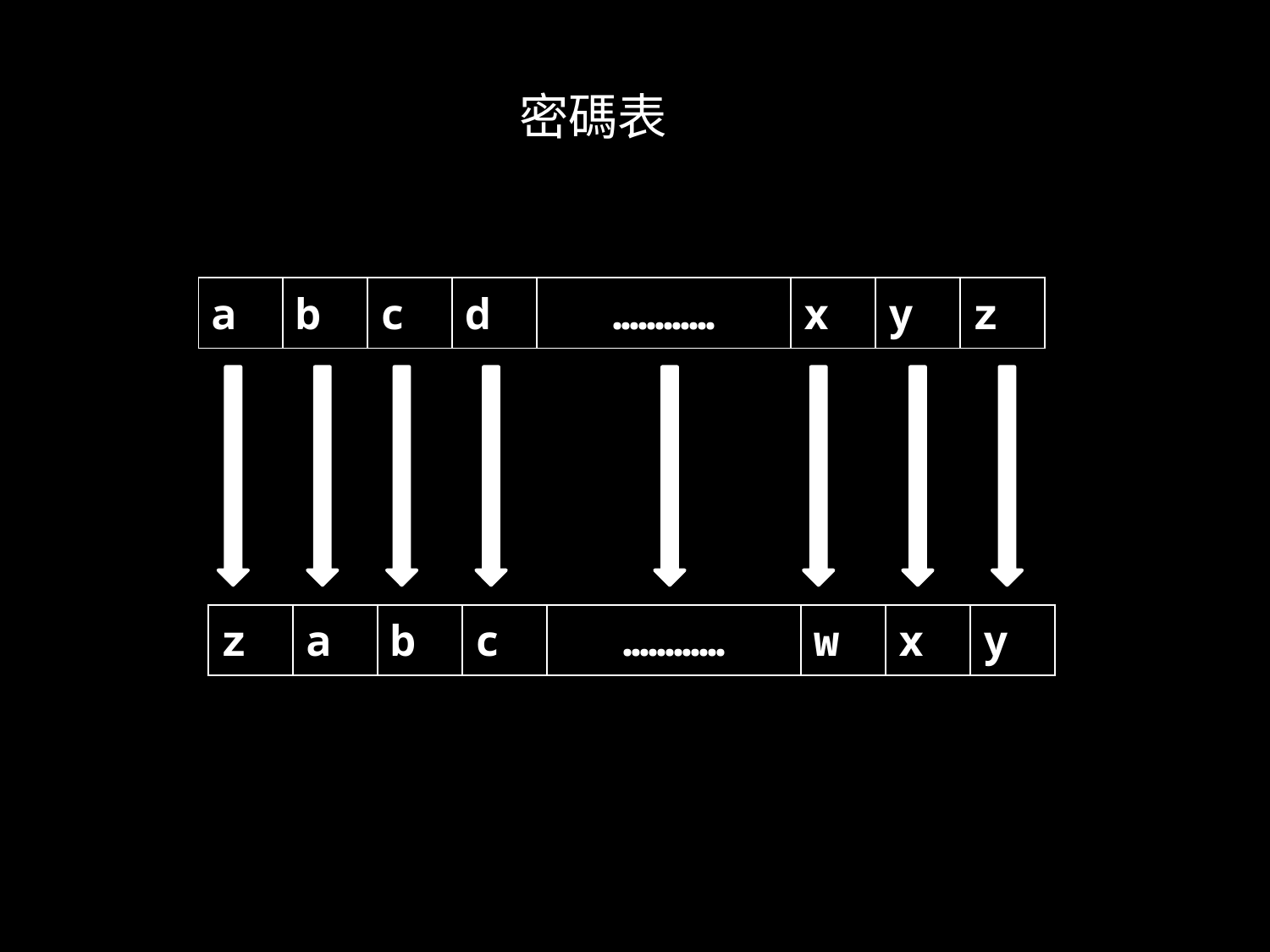

密碼表
| a | b | c | d | ………… | x | y | z |
| --- | --- | --- | --- | --- | --- | --- | --- |

| z | a | b | c | ………… | w | x | y |
| --- | --- | --- | --- | --- | --- | --- | --- |